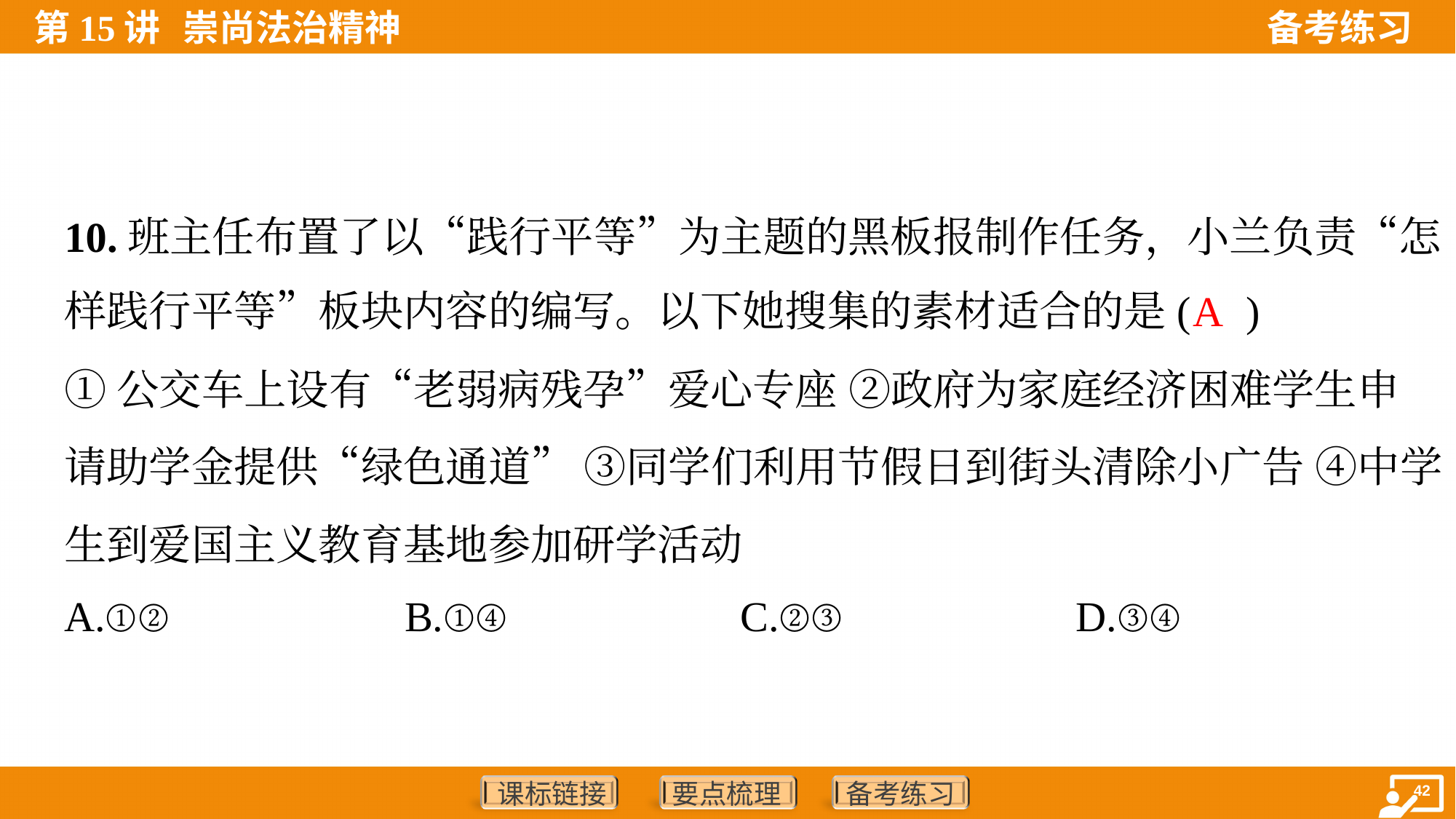

10.班主任布置了以“践行平等”为主题的黑板报制作任务，小兰负责“怎
样践行平等”板块内容的编写。以下她搜集的素材适合的是(     )
A
①公交车上设有“老弱病残孕”爱心专座 ②政府为家庭经济困难学生申
请助学金提供“绿色通道” ③同学们利用节假日到街头清除小广告 ④中学
生到爱国主义教育基地参加研学活动
A.①②	B.①④	C.②③	D.③④